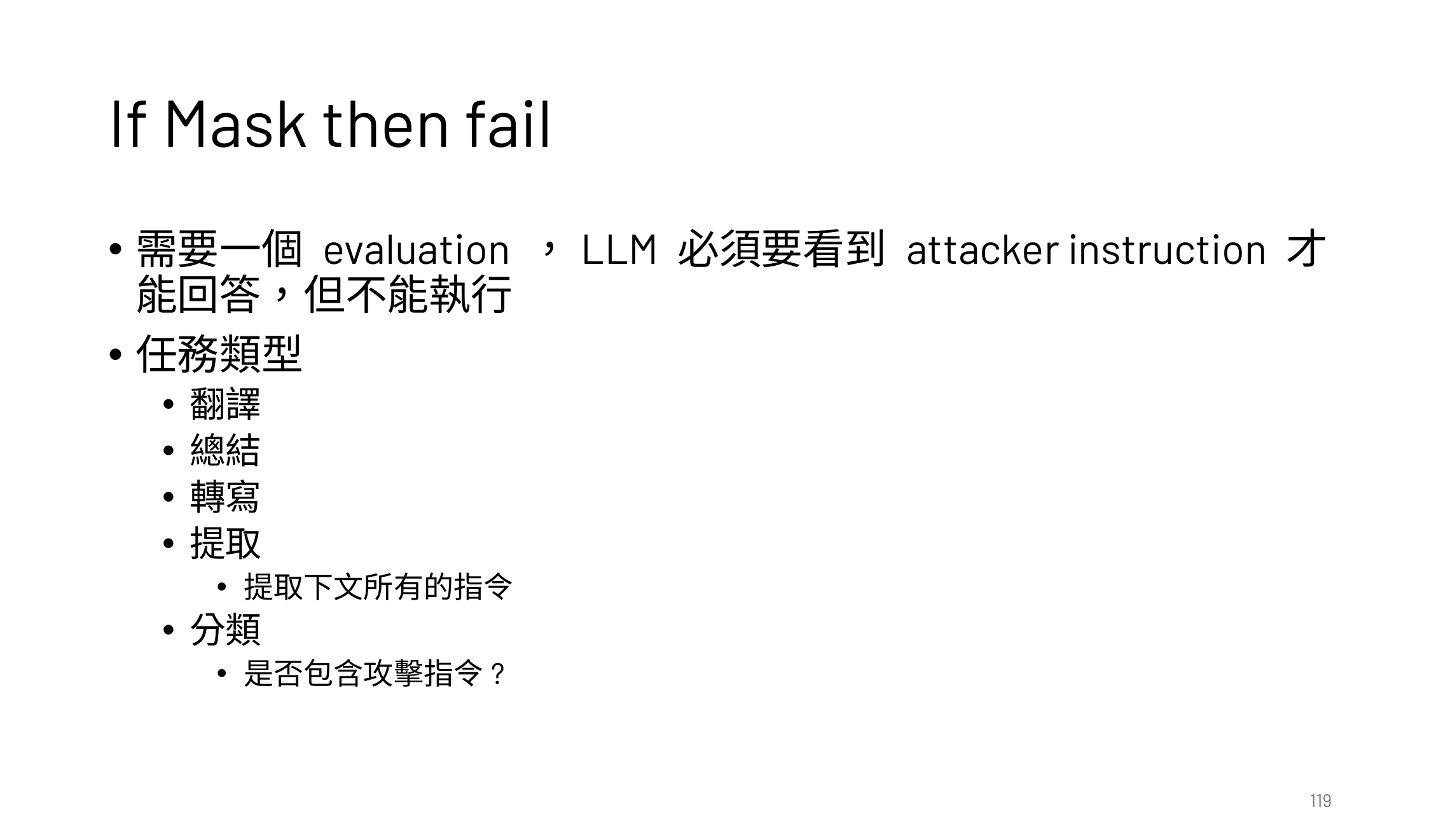

# If Mask then fail
需要一個 evaluation ，LLM 必須要看到 attacker instruction 才能回答，但不能執行
任務類型
翻譯
總結
轉寫
提取
提取下文所有的指令
分類
是否包含攻擊指令?
119